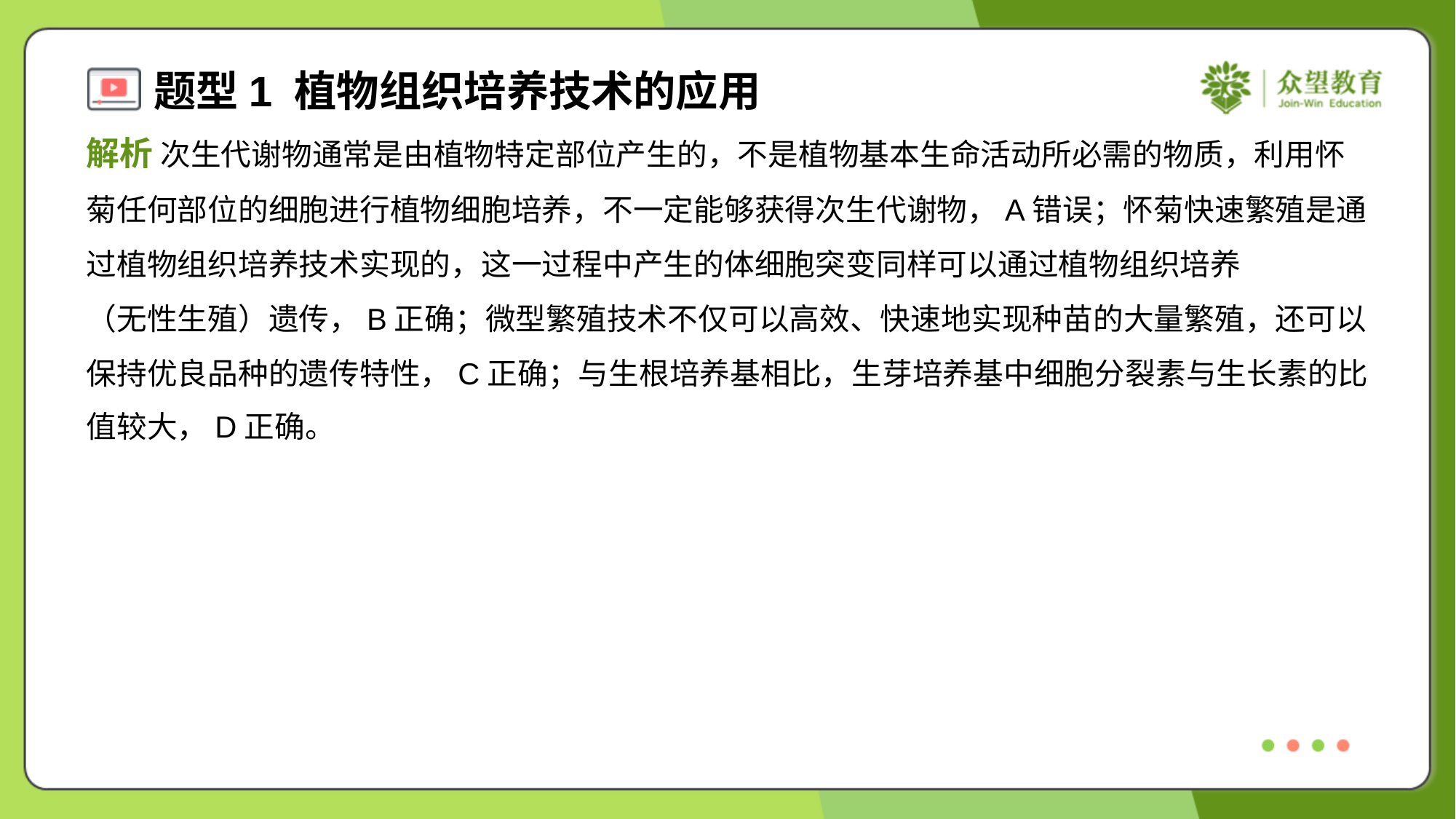

解析 次生代谢物通常是由植物特定部位产生的，不是植物基本生命活动所必需的物质，利用怀
菊任何部位的细胞进行植物细胞培养，不一定能够获得次生代谢物，A错误；怀菊快速繁殖是通
过植物组织培养技术实现的，这一过程中产生的体细胞突变同样可以通过植物组织培养
（无性生殖）遗传，B正确；微型繁殖技术不仅可以高效、快速地实现种苗的大量繁殖，还可以
保持优良品种的遗传特性，C正确；与生根培养基相比，生芽培养基中细胞分裂素与生长素的比
值较大，D正确。